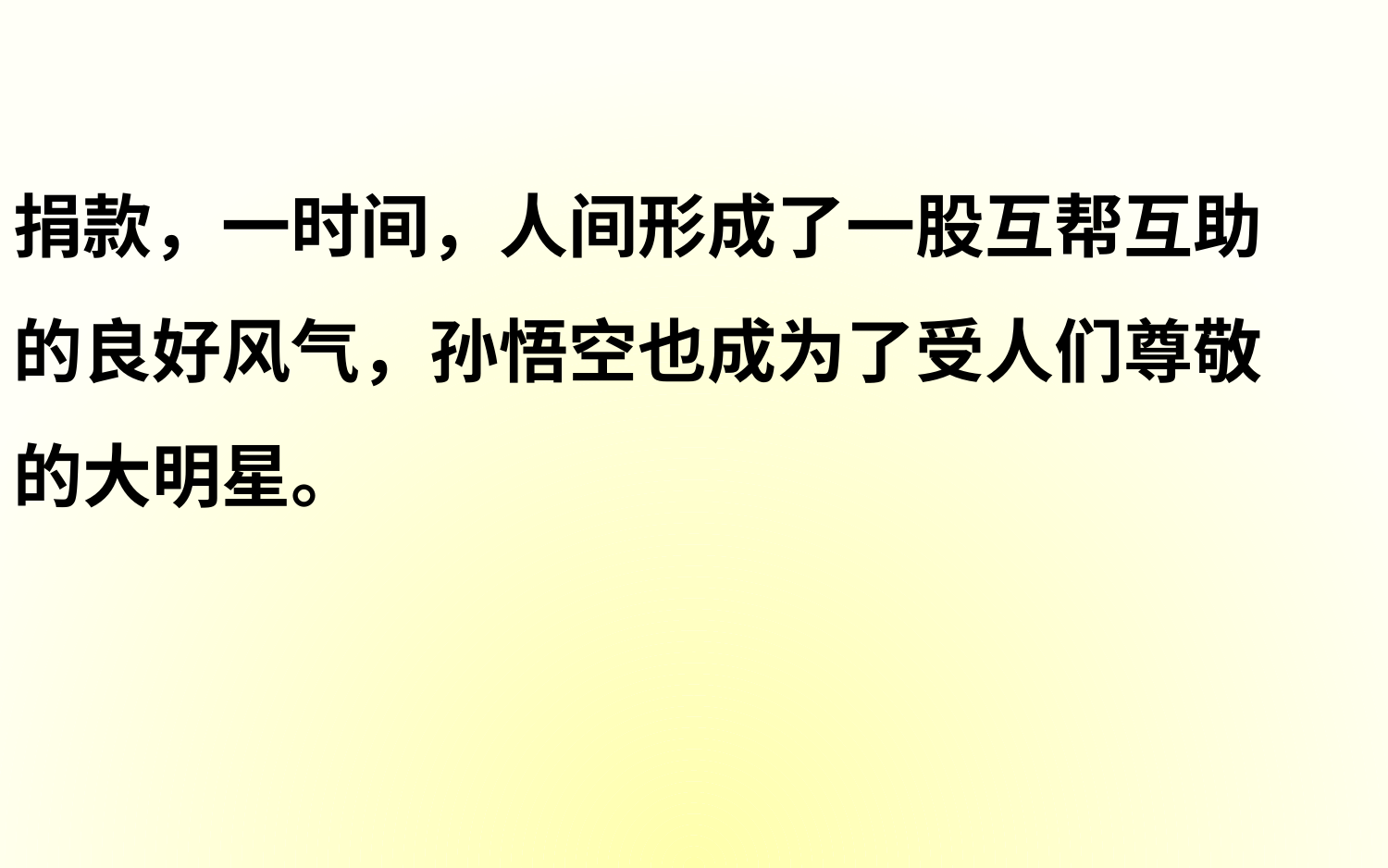

捐款，一时间，人间形成了一股互帮互助的良好风气，孙悟空也成为了受人们尊敬的大明星。